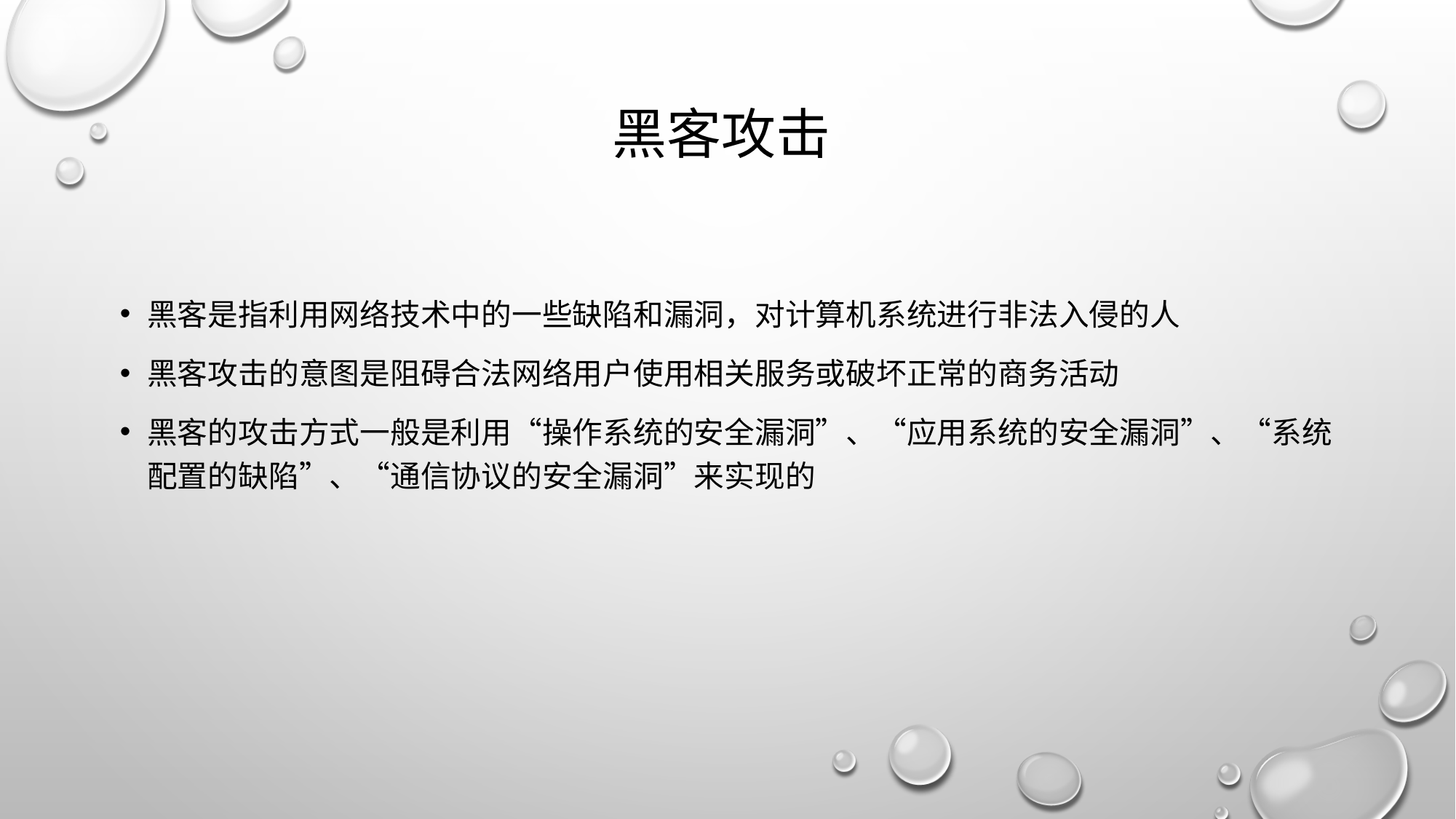

# 黑客攻击
黑客是指利用网络技术中的一些缺陷和漏洞，对计算机系统进行非法入侵的人
黑客攻击的意图是阻碍合法网络用户使用相关服务或破坏正常的商务活动
黑客的攻击方式一般是利用“操作系统的安全漏洞”、“应用系统的安全漏洞”、“系统配置的缺陷”、“通信协议的安全漏洞”来实现的